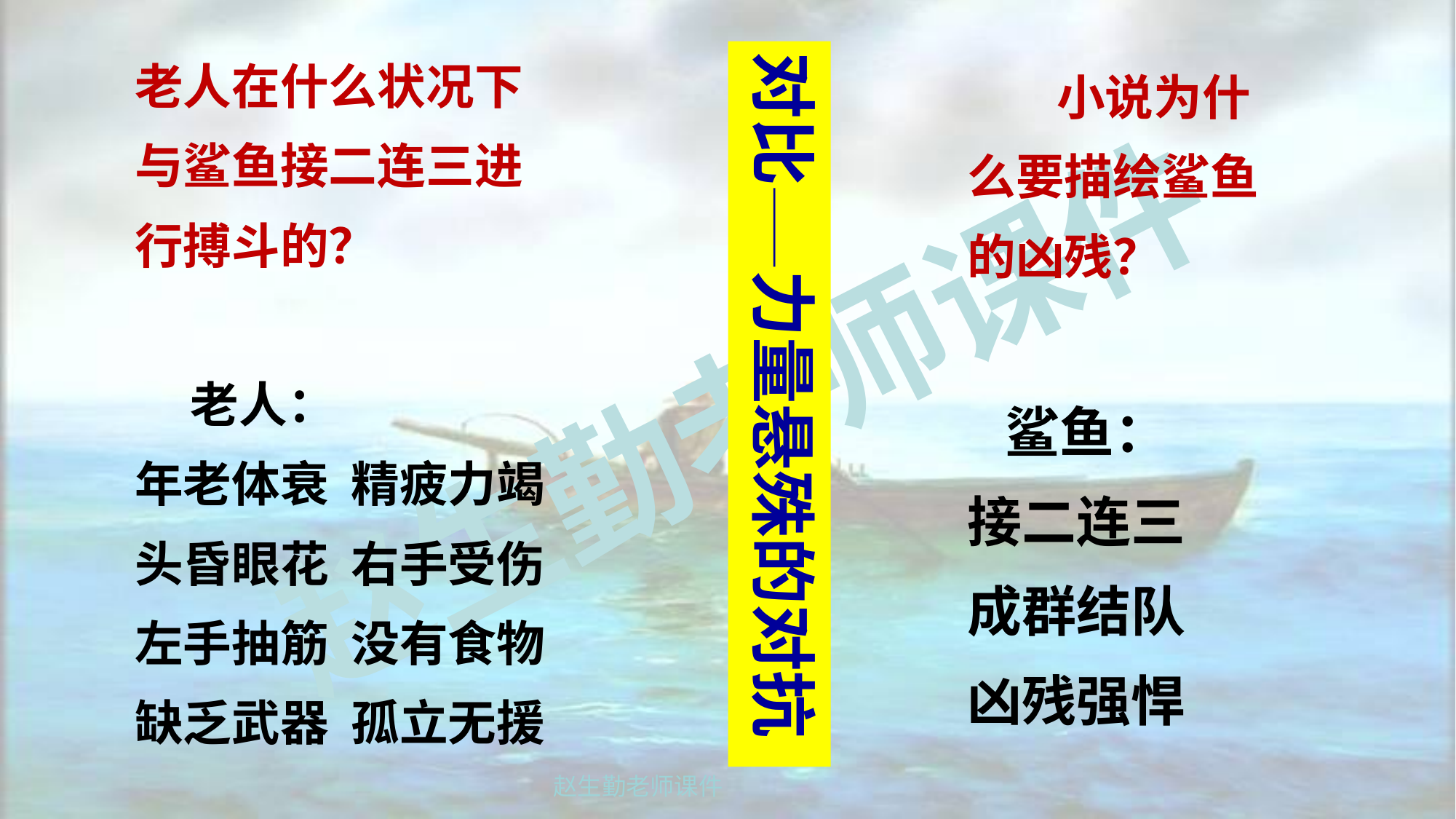

老人在什么状况下
与鲨鱼接二连三进
行搏斗的？

    老人：
年老体衰  精疲力竭
头昏眼花  右手受伤
左手抽筋  没有食物
缺乏武器  孤立无援
对比——力量悬殊的对抗
       小说为什
么要描绘鲨鱼
的凶残？

  鲨鱼：
接二连三
成群结队
凶残强悍
赵生勤老师课件